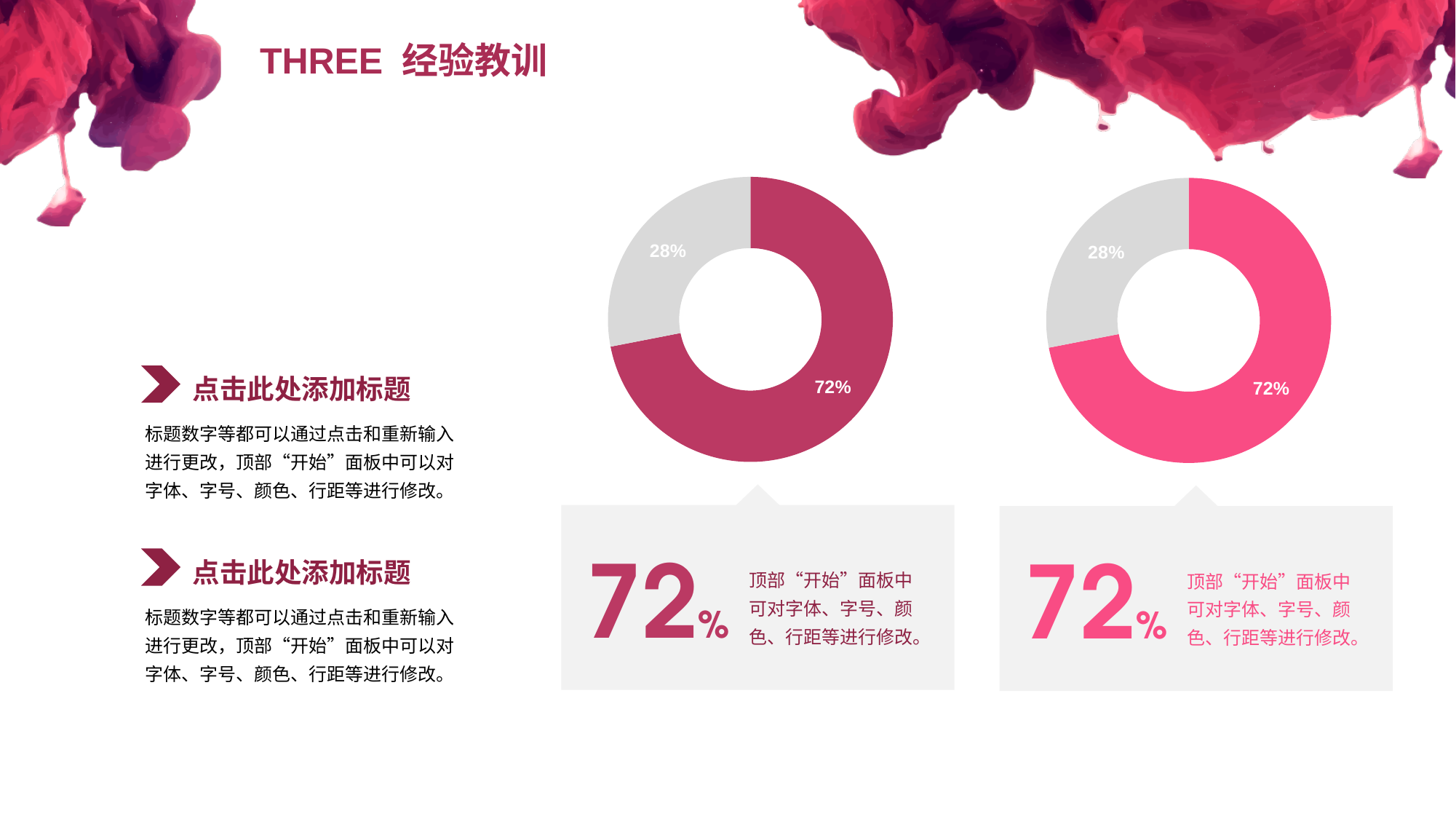

THREE 经验教训

### Chart

| Category |  |
|---|---|

### Chart

| Category |  |
|---|---|
点击此处添加标题

标题数字等都可以通过点击和重新输入进行更改，顶部“开始”面板中可以对字体、字号、颜色、行距等进行修改。

72%
顶部“开始”面板中可对字体、字号、颜色、行距等进行修改。

72%
顶部“开始”面板中可对字体、字号、颜色、行距等进行修改。
点击此处添加标题

标题数字等都可以通过点击和重新输入进行更改，顶部“开始”面板中可以对字体、字号、颜色、行距等进行修改。